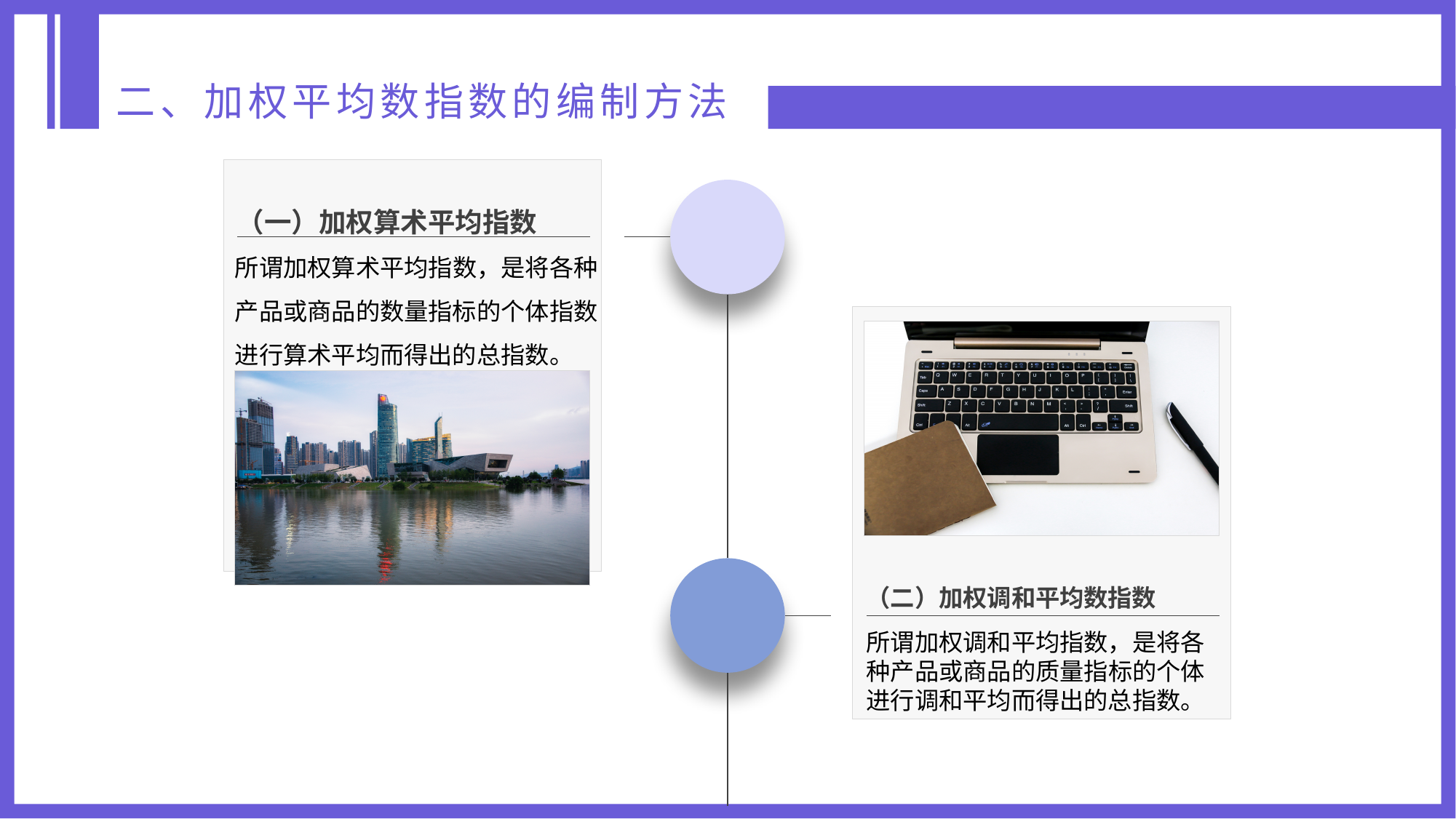

二、加权平均数指数的编制方法

（一）加权算术平均指数
所谓加权算术平均指数，是将各种产品或商品的数量指标的个体指数进行算术平均而得出的总指数。

（二）加权调和平均数指数
所谓加权调和平均指数，是将各种产品或商品的质量指标的个体进行调和平均而得出的总指数。